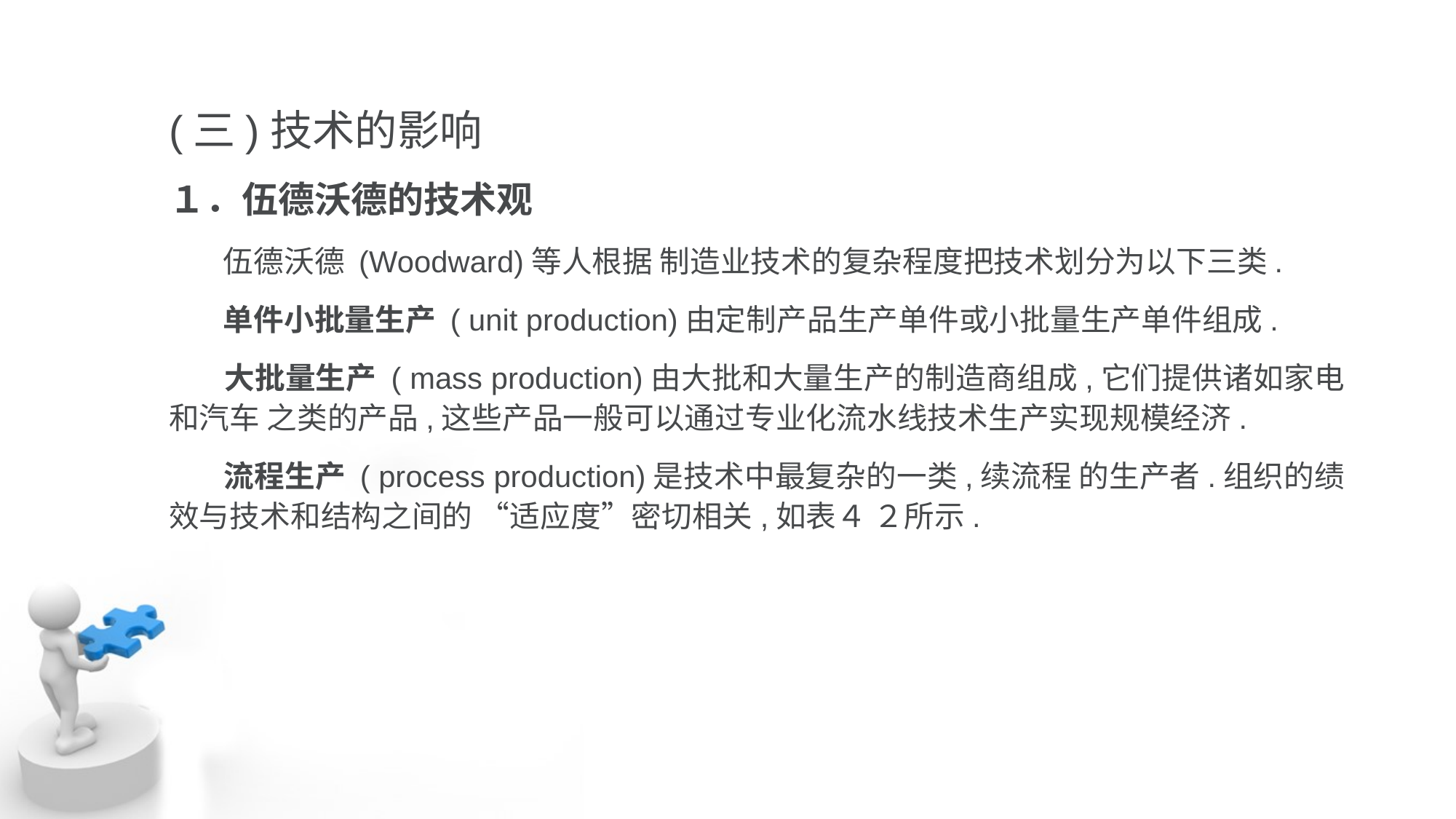

(三)技术的影响
１．伍德沃德的技术观
       伍德沃德 (Woodward)等人根据 制造业技术的复杂程度把技术划分为以下三类.
       单件小批量生产 ( unit production)由定制产品生产单件或小批量生产单件组成.
       大批量生产 ( mass production)由大批和大量生产的制造商组成,它们提供诸如家电和汽车 之类的产品,这些产品一般可以通过专业化流水线技术生产实现规模经济.
       流程生产 ( process production)是技术中最复杂的一类,续流程 的生产者.组织的绩效与技术和结构之间的 “适应度”密切相关,如表４ ２所示.